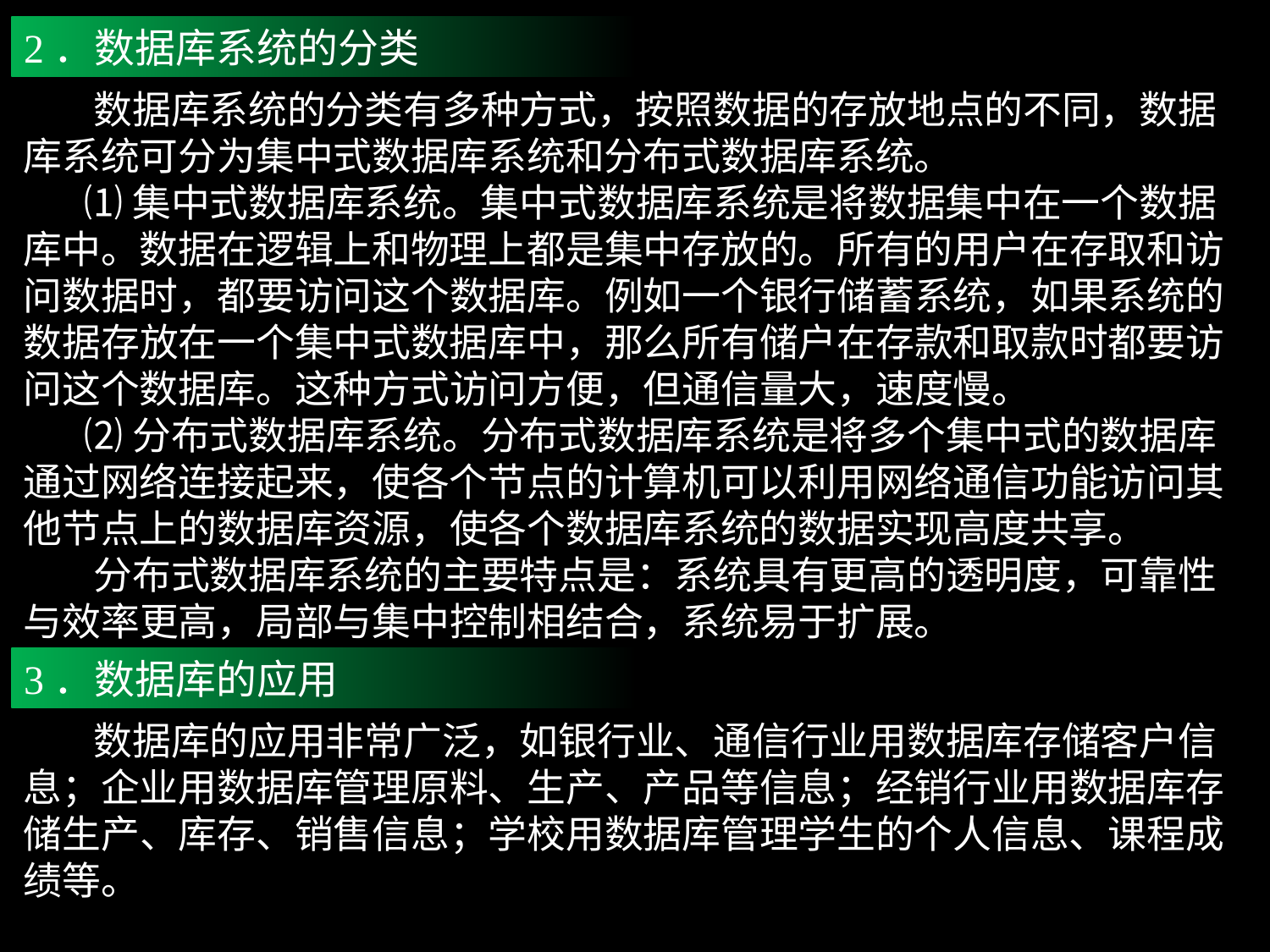

2．数据库系统的分类
       数据库系统的分类有多种方式，按照数据的存放地点的不同，数据库系统可分为集中式数据库系统和分布式数据库系统。
       ⑴集中式数据库系统。集中式数据库系统是将数据集中在一个数据库中。数据在逻辑上和物理上都是集中存放的。所有的用户在存取和访问数据时，都要访问这个数据库。例如一个银行储蓄系统，如果系统的数据存放在一个集中式数据库中，那么所有储户在存款和取款时都要访问这个数据库。这种方式访问方便，但通信量大，速度慢。
       ⑵分布式数据库系统。分布式数据库系统是将多个集中式的数据库通过网络连接起来，使各个节点的计算机可以利用网络通信功能访问其他节点上的数据库资源，使各个数据库系统的数据实现高度共享。
       分布式数据库系统的主要特点是：系统具有更高的透明度，可靠性与效率更高，局部与集中控制相结合，系统易于扩展。
3．数据库的应用
       数据库的应用非常广泛，如银行业、通信行业用数据库存储客户信息；企业用数据库管理原料、生产、产品等信息；经销行业用数据库存储生产、库存、销售信息；学校用数据库管理学生的个人信息、课程成绩等。